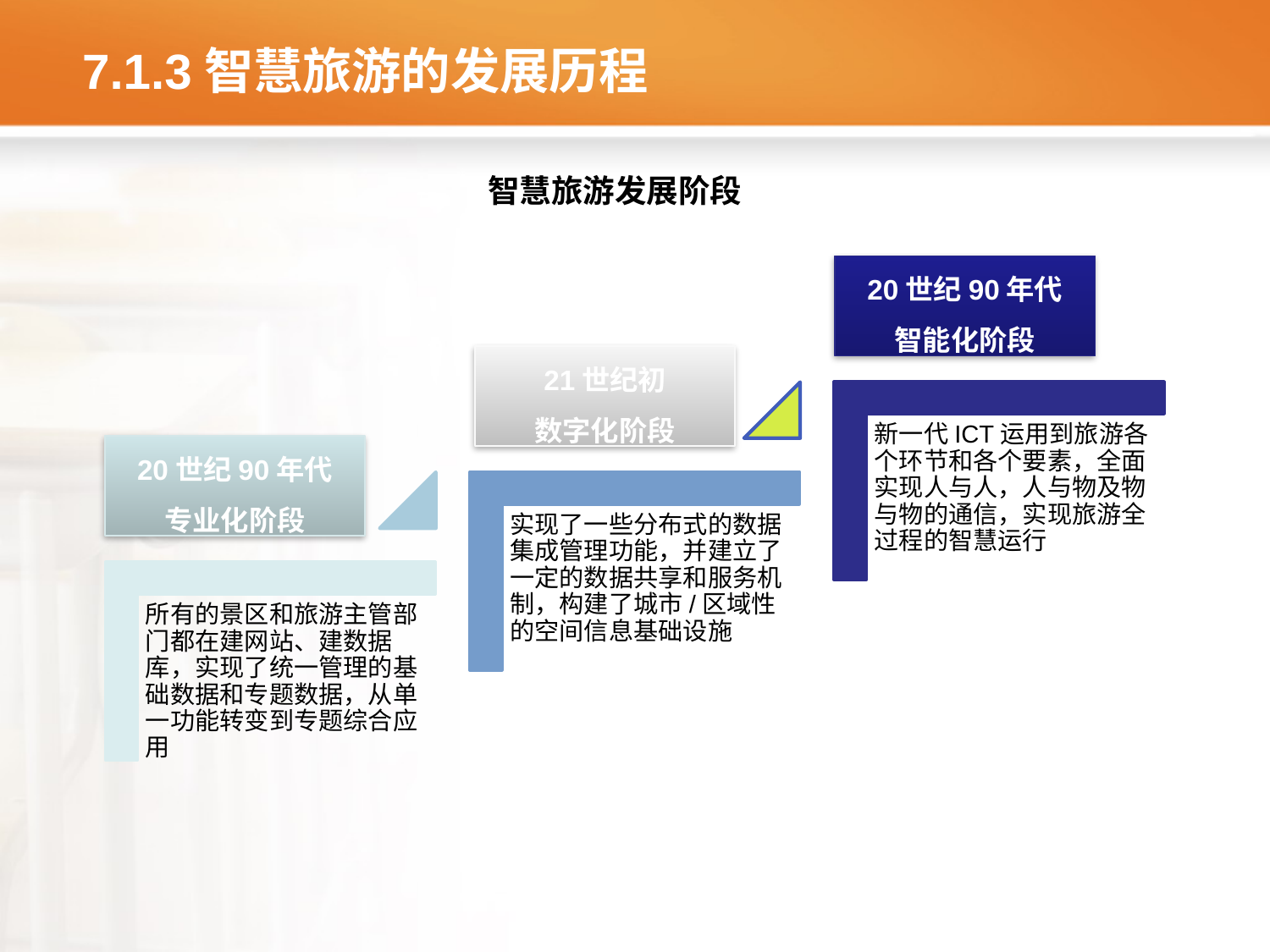

# 7.1.3智慧旅游的发展历程
智慧旅游发展阶段
20世纪90年代
智能化阶段
21世纪初
数字化阶段
所有的景区和旅游主管部门都在建网站、建数据库，实现了统一管理的基础数据和专题数据，从单一功能转变到专题综合应用
实现了一些分布式的数据集成管理功能，并建立了一定的数据共享和服务机制，构建了城市/区域性的空间信息基础设施
新一代ICT运用到旅游各个环节和各个要素，全面实现人与人，人与物及物与物的通信，实现旅游全过程的智慧运行
20世纪90年代
专业化阶段